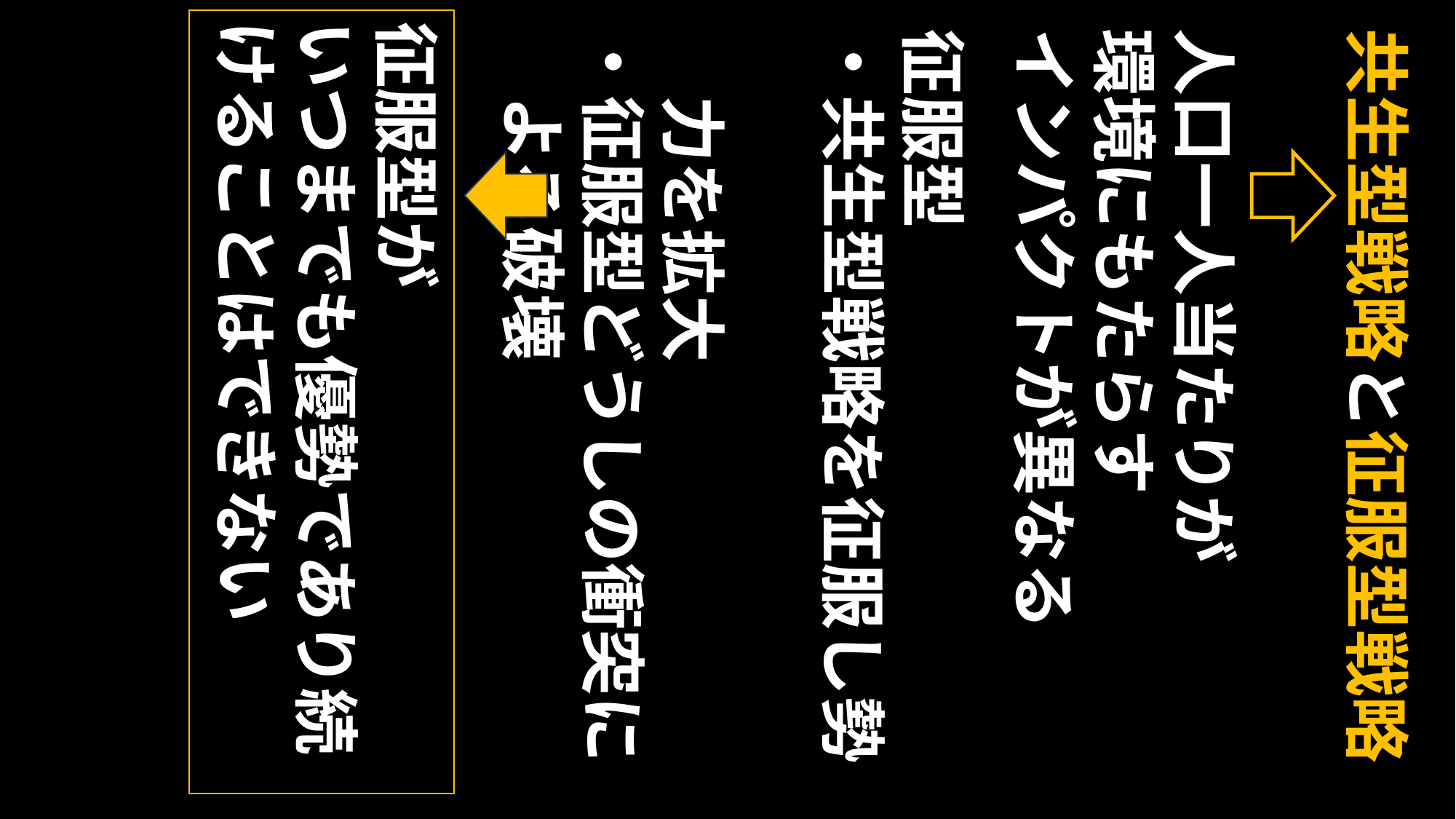

征服型が
いつまでも優勢であり続けることはできない
征服型
・共生型戦略を征服し勢
　力を拡大
・征服型どうしの衝突に
　よる破壊
人口一人当たりが
環境にもたらす
インパクトが異なる
共生型戦略と征服型戦略